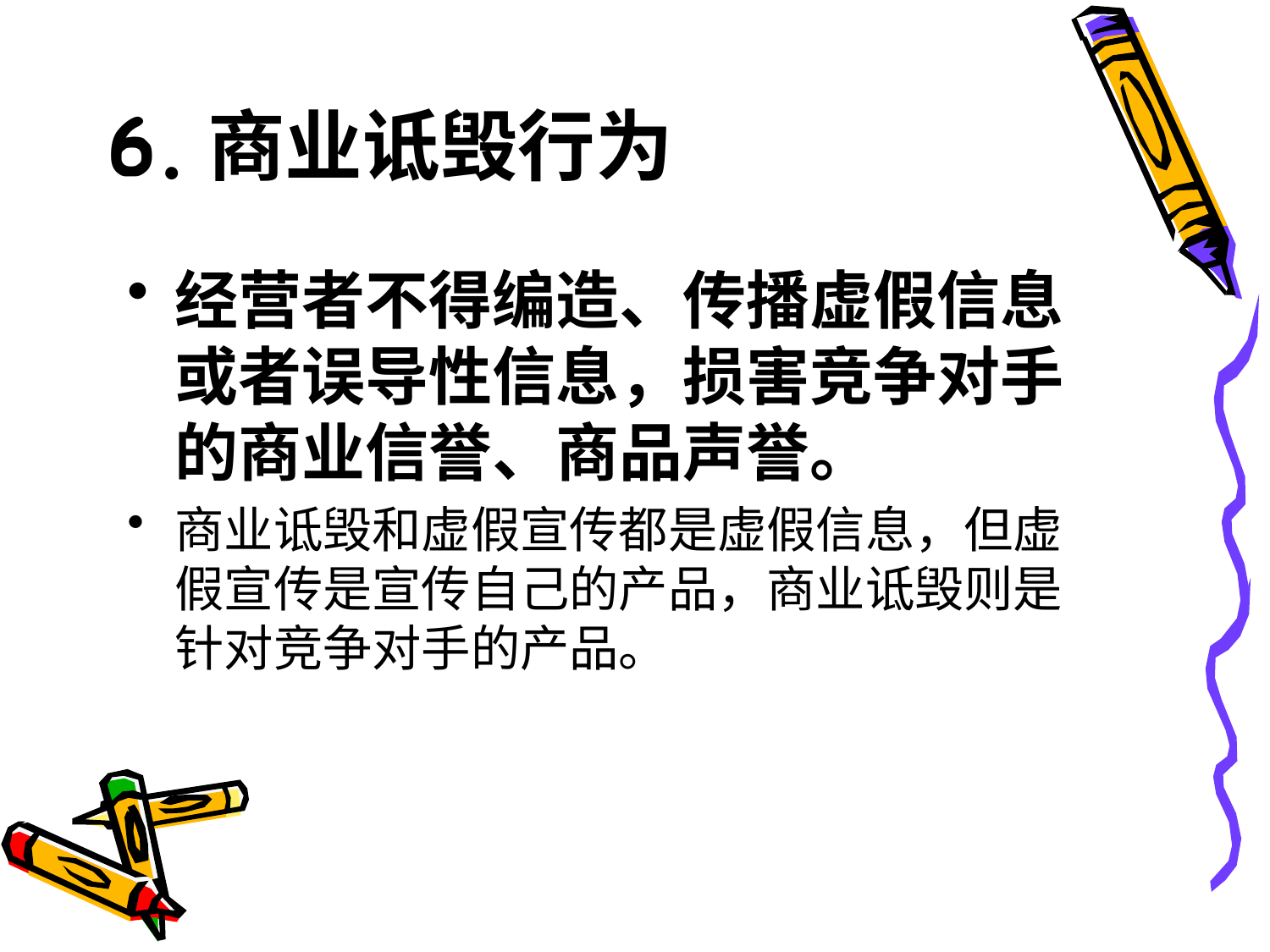

# 6.商业诋毁行为
经营者不得编造、传播虚假信息或者误导性信息，损害竞争对手的商业信誉、商品声誉。
商业诋毁和虚假宣传都是虚假信息，但虚假宣传是宣传自己的产品，商业诋毁则是针对竞争对手的产品。